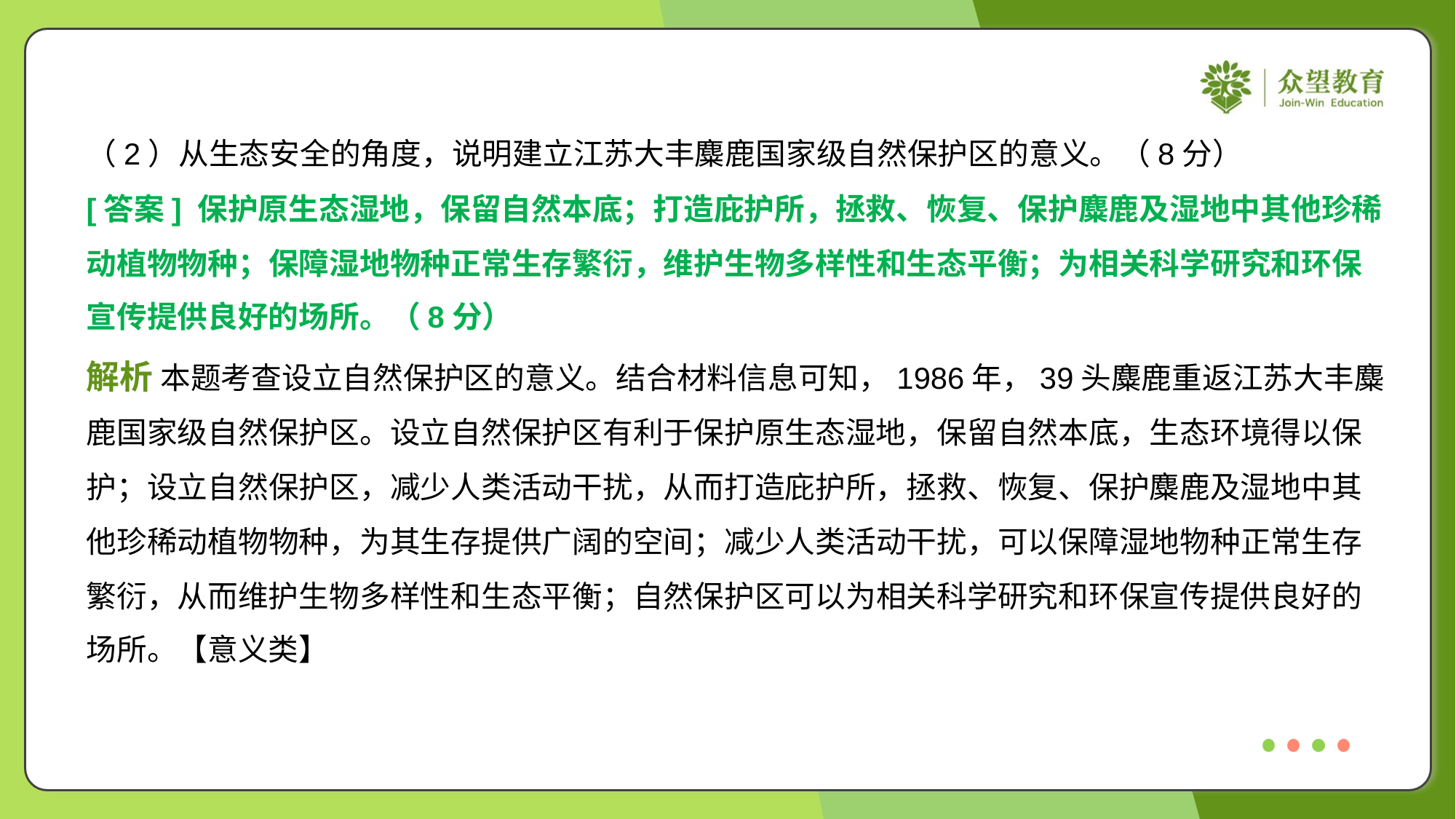

（2）从生态安全的角度，说明建立江苏大丰麋鹿国家级自然保护区的意义。（8分）
[答案] 保护原生态湿地，保留自然本底；打造庇护所，拯救、恢复、保护麋鹿及湿地中其他珍稀
动植物物种；保障湿地物种正常生存繁衍，维护生物多样性和生态平衡；为相关科学研究和环保
宣传提供良好的场所。（8分）
解析 本题考查设立自然保护区的意义。结合材料信息可知，1986年，39头麋鹿重返江苏大丰麋
鹿国家级自然保护区。设立自然保护区有利于保护原生态湿地，保留自然本底，生态环境得以保
护；设立自然保护区，减少人类活动干扰，从而打造庇护所，拯救、恢复、保护麋鹿及湿地中其
他珍稀动植物物种，为其生存提供广阔的空间；减少人类活动干扰，可以保障湿地物种正常生存
繁衍，从而维护生物多样性和生态平衡；自然保护区可以为相关科学研究和环保宣传提供良好的
场所。【意义类】